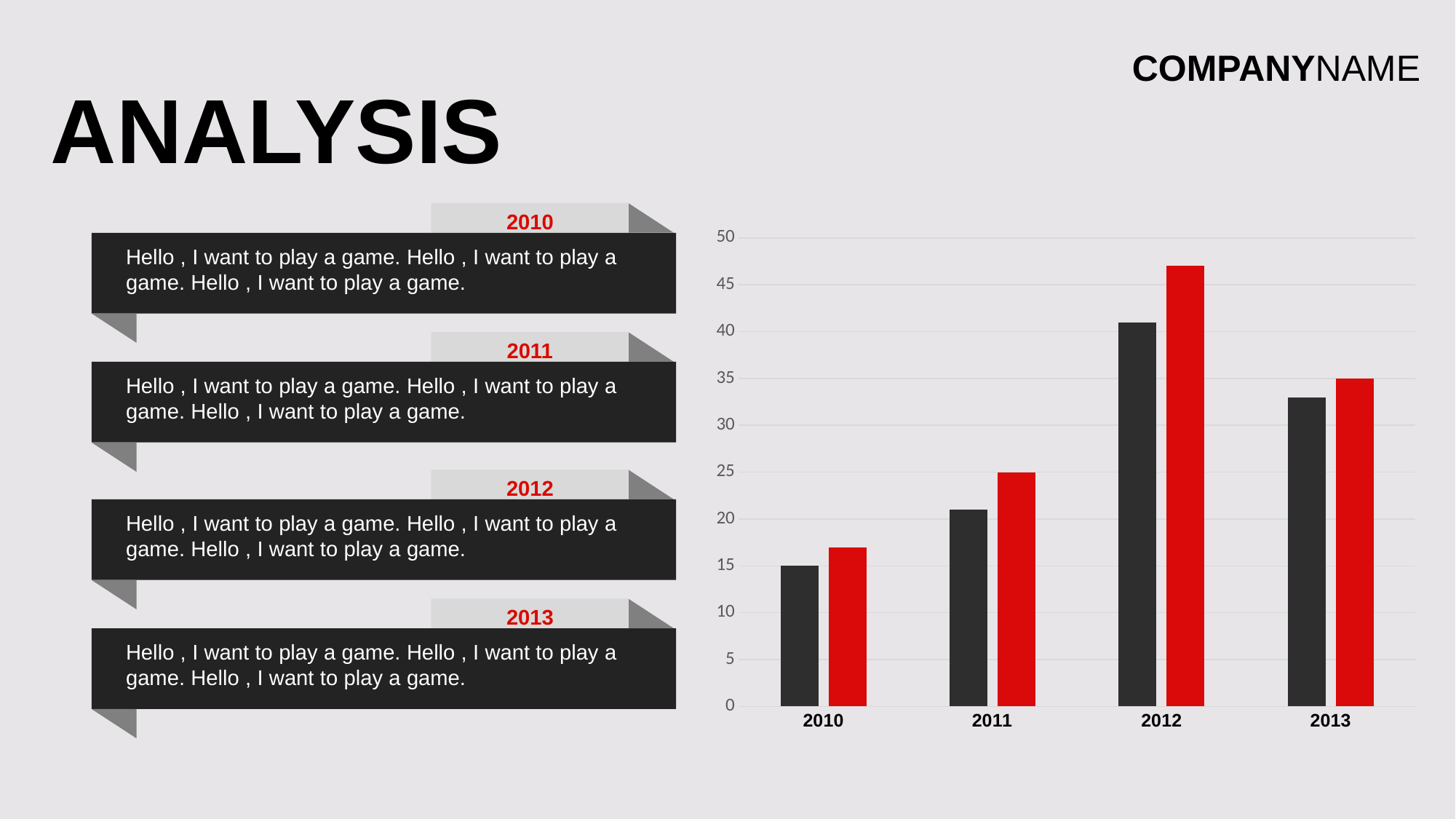

COMPANYNAME
ANALYSIS
2010

Hello , I want to play a game. Hello , I want to play a game. Hello , I want to play a game.

### Chart

| Category | 系列 1 | 系列 2 |
|---|---|---|
| 2010 | 15.0 | 17.0 |
| 2011 | 21.0 | 25.0 |
| 2012 | 41.0 | 47.0 |
| 2013 | 33.0 | 35.0 |
2011

Hello , I want to play a game. Hello , I want to play a game. Hello , I want to play a game.
2012

Hello , I want to play a game. Hello , I want to play a game. Hello , I want to play a game.
2013

Hello , I want to play a game. Hello , I want to play a game. Hello , I want to play a game.